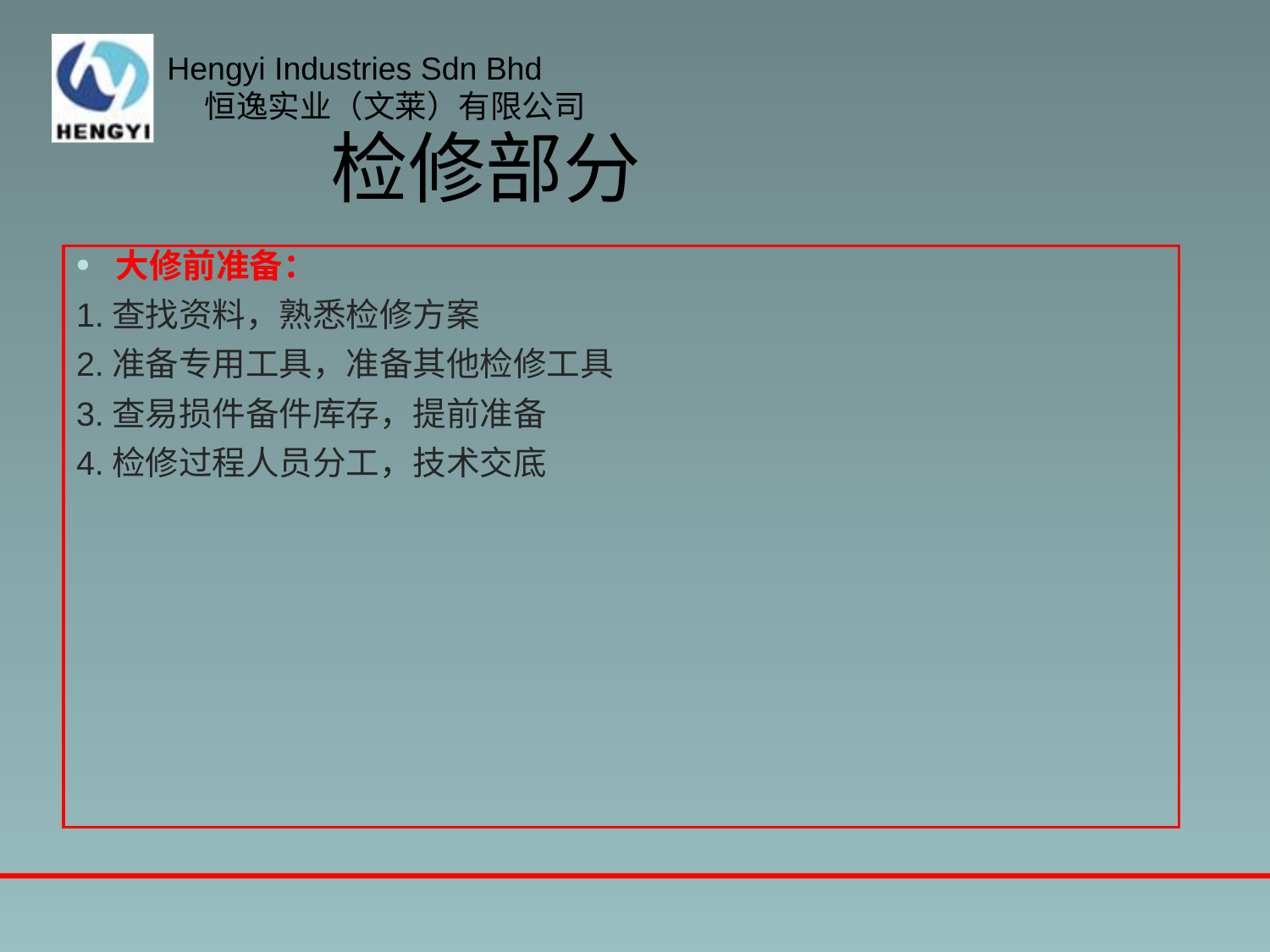

# 检修部分
大修前准备：
1.查找资料，熟悉检修方案
2.准备专用工具，准备其他检修工具
3.查易损件备件库存，提前准备
4.检修过程人员分工，技术交底